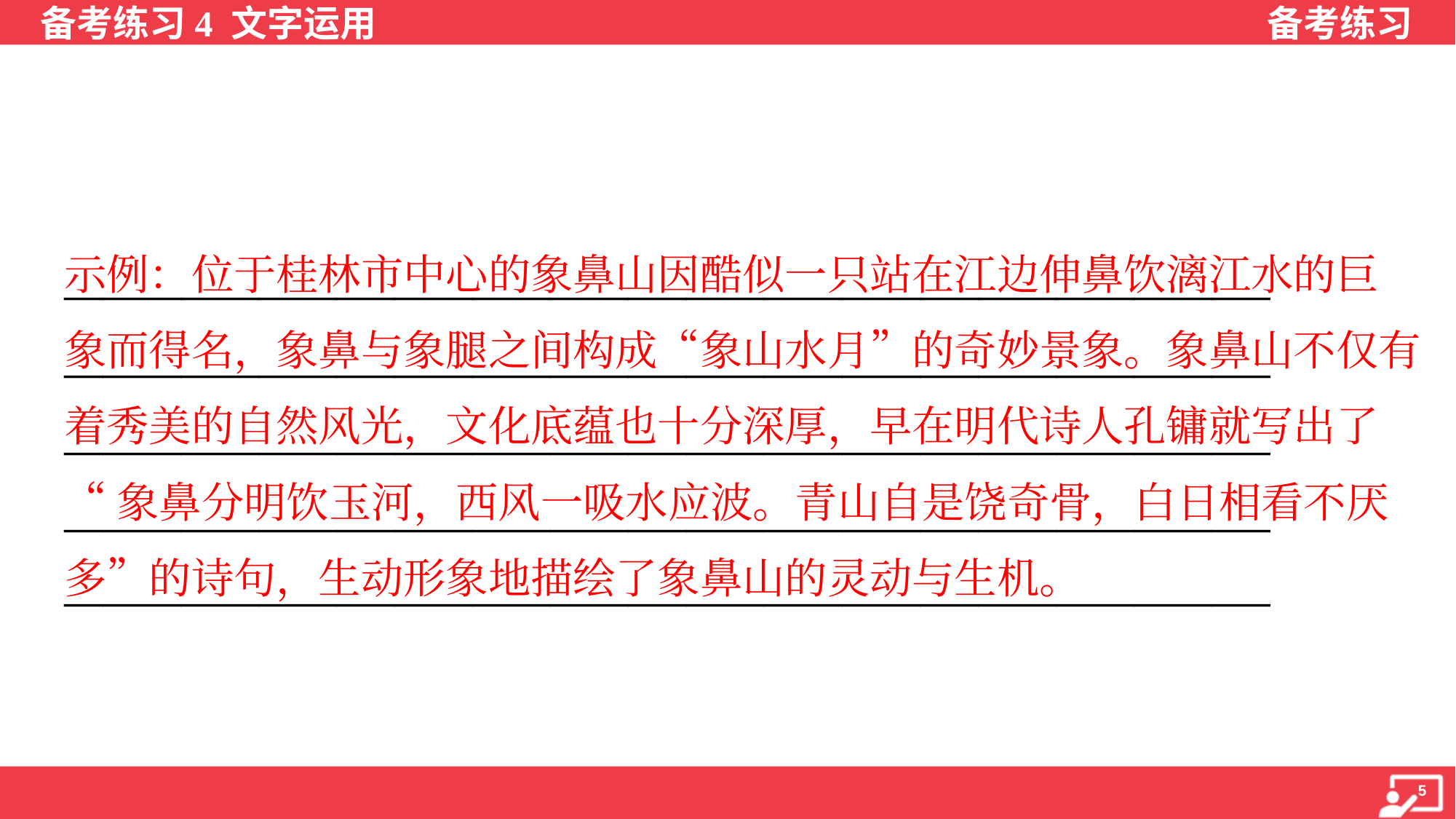

示例：位于桂林市中心的象鼻山因酷似一只站在江边伸鼻饮漓江水的巨
象而得名，象鼻与象腿之间构成“象山水月”的奇妙景象。象鼻山不仅有
着秀美的自然风光，文化底蕴也十分深厚，早在明代诗人孔镛就写出了
“象鼻分明饮玉河，西风一吸水应波。青山自是饶奇骨，白日相看不厌
多”的诗句，生动形象地描绘了象鼻山的灵动与生机。
______________________________________________________________
______________________________________________________________
______________________________________________________________
______________________________________________________________
______________________________________________________________